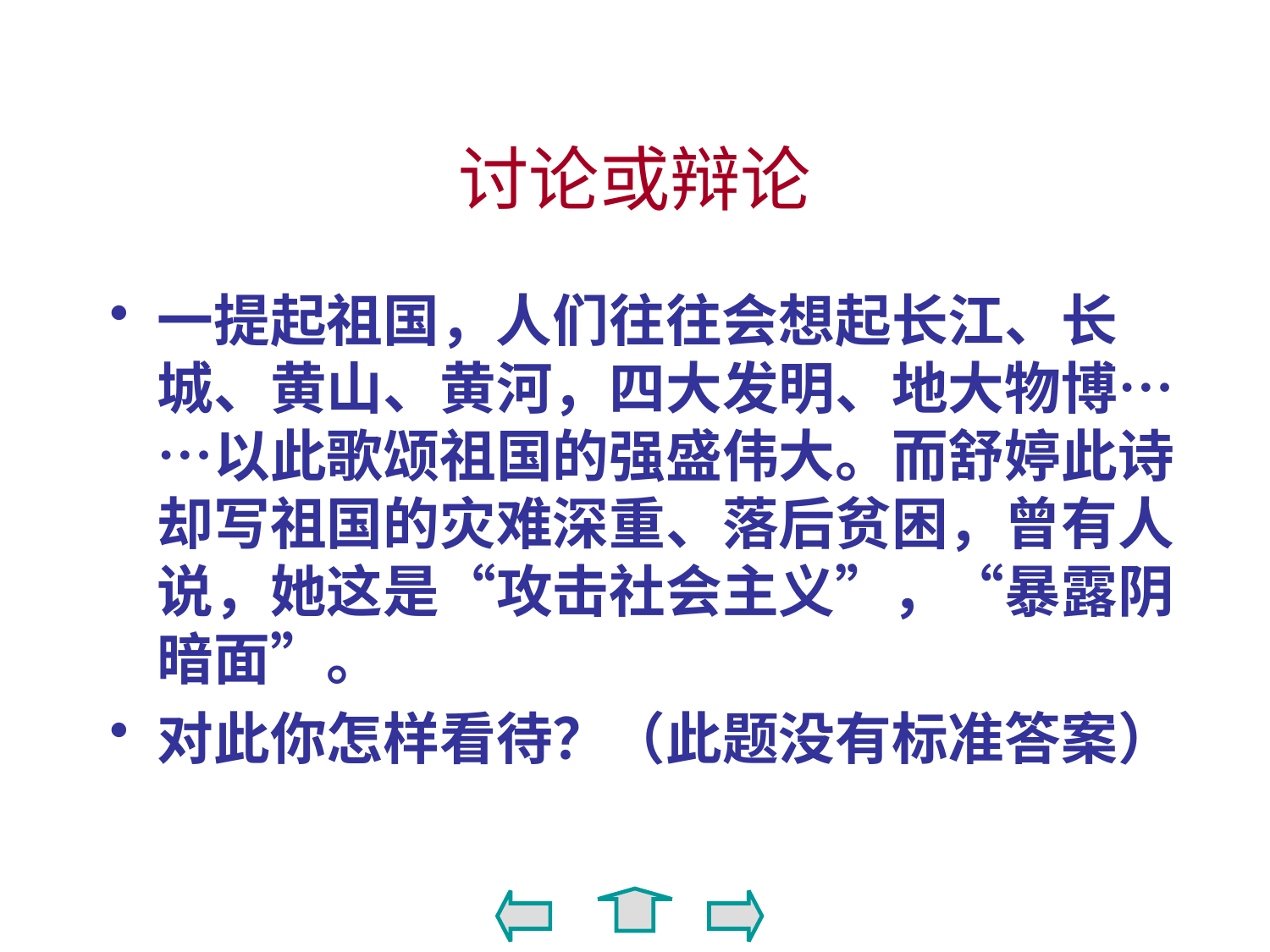

讨论或辩论
一提起祖国，人们往往会想起长江、长城、黄山、黄河，四大发明、地大物博……以此歌颂祖国的强盛伟大。而舒婷此诗却写祖国的灾难深重、落后贫困，曾有人说，她这是“攻击社会主义”，“暴露阴暗面”。
对此你怎样看待？（此题没有标准答案）